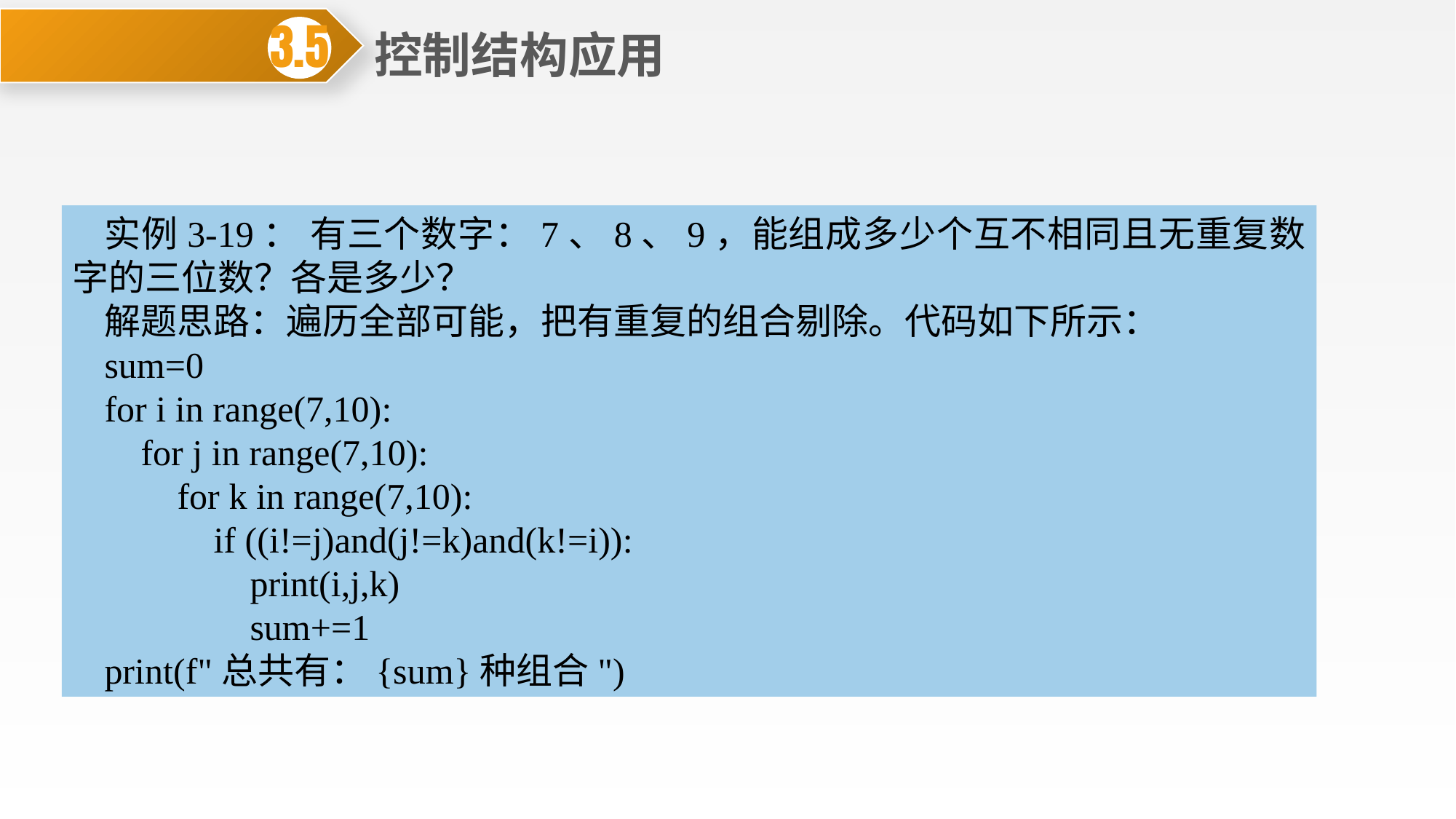

控制结构应用

3.5

实例3-19： 有三个数字：7、8、9，能组成多少个互不相同且无重复数字的三位数？各是多少？
解题思路：遍历全部可能，把有重复的组合剔除。代码如下所示：
sum=0
for i in range(7,10):
    for j in range(7,10):
        for k in range(7,10):
            if ((i!=j)and(j!=k)and(k!=i)):
                print(i,j,k)
                sum+=1
print(f"总共有：{sum}种组合")